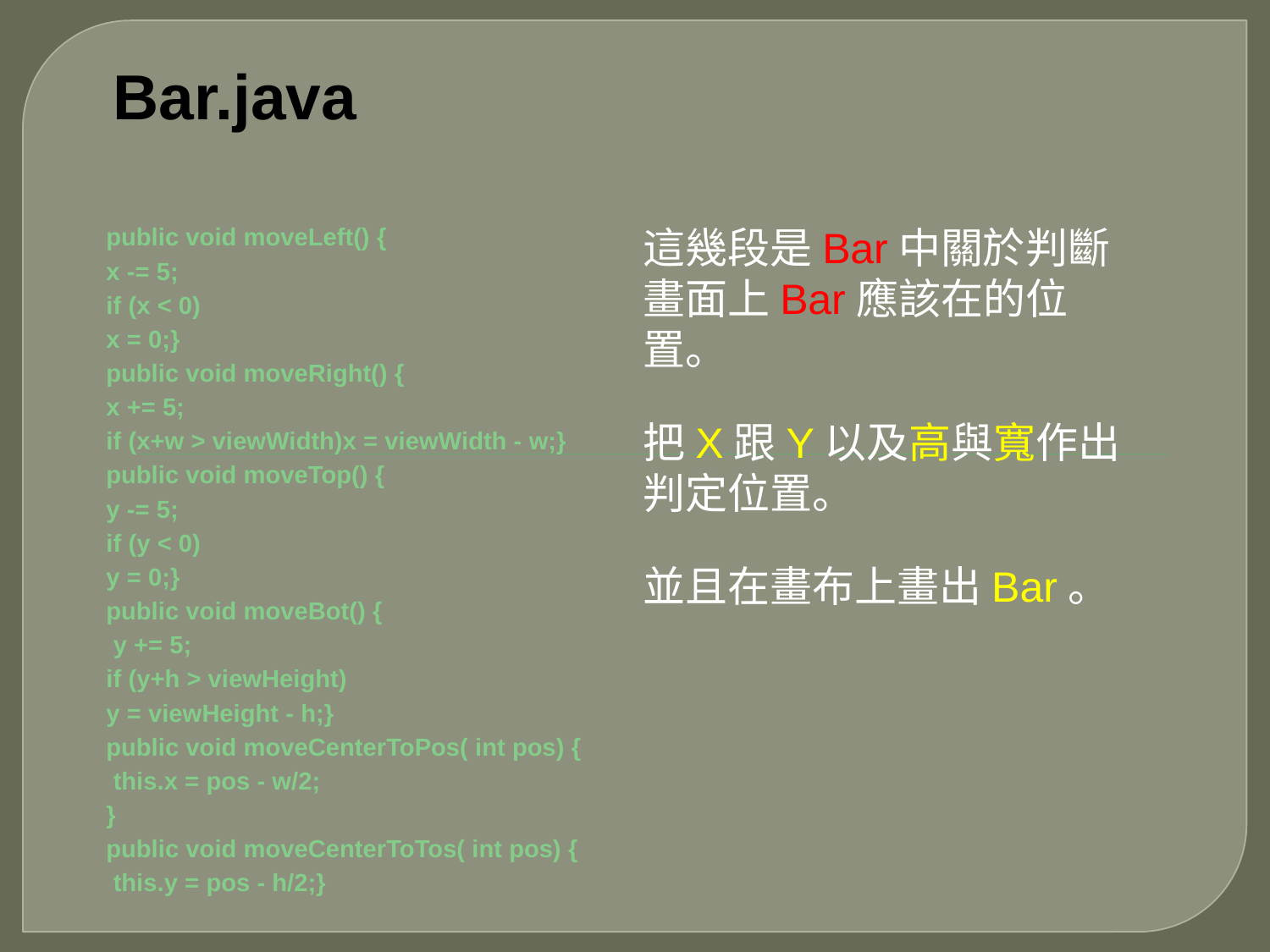

# Bar.java

public void moveLeft() {
x -= 5;
if (x < 0)
x = 0;}
public void moveRight() {
x += 5;
if (x+w > viewWidth)x = viewWidth - w;}
public void moveTop() {
y -= 5;
if (y < 0)
y = 0;}
public void moveBot() {
 y += 5;
if (y+h > viewHeight)
y = viewHeight - h;}
public void moveCenterToPos( int pos) {
 this.x = pos - w/2;
}
public void moveCenterToTos( int pos) {
 this.y = pos - h/2;}
這幾段是Bar中關於判斷畫面上Bar應該在的位置。

把X跟Y以及高與寬作出判定位置。

並且在畫布上畫出Bar。